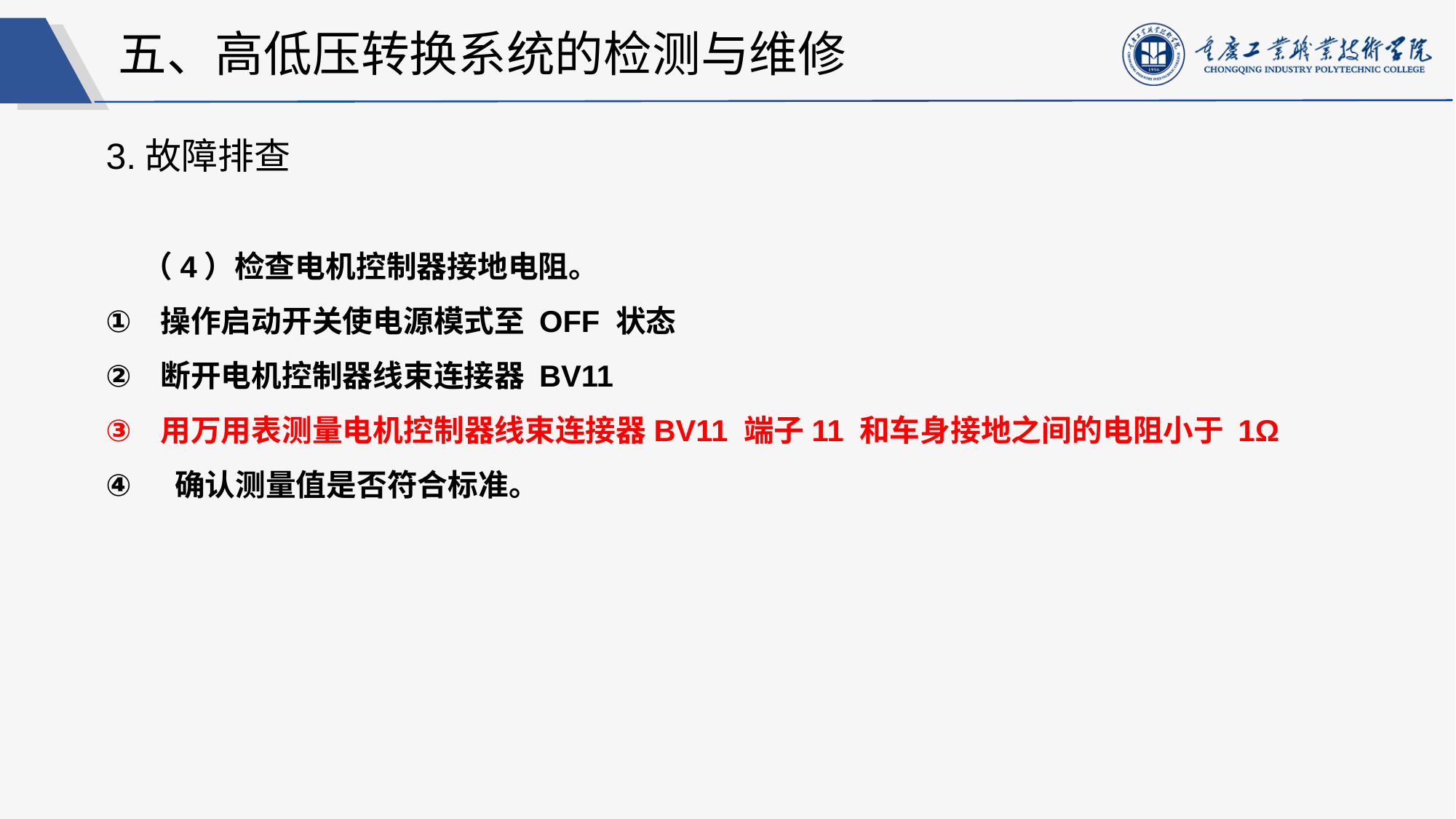

五、高低压转换系统的检测与维修
3.故障排查
（4）检查电机控制器接地电阻。
操作启动开关使电源模式至 OFF 状态
断开电机控制器线束连接器 BV11
用万用表测量电机控制器线束连接器BV11 端子11 和车身接地之间的电阻小于 1Ω
 确认测量值是否符合标准。